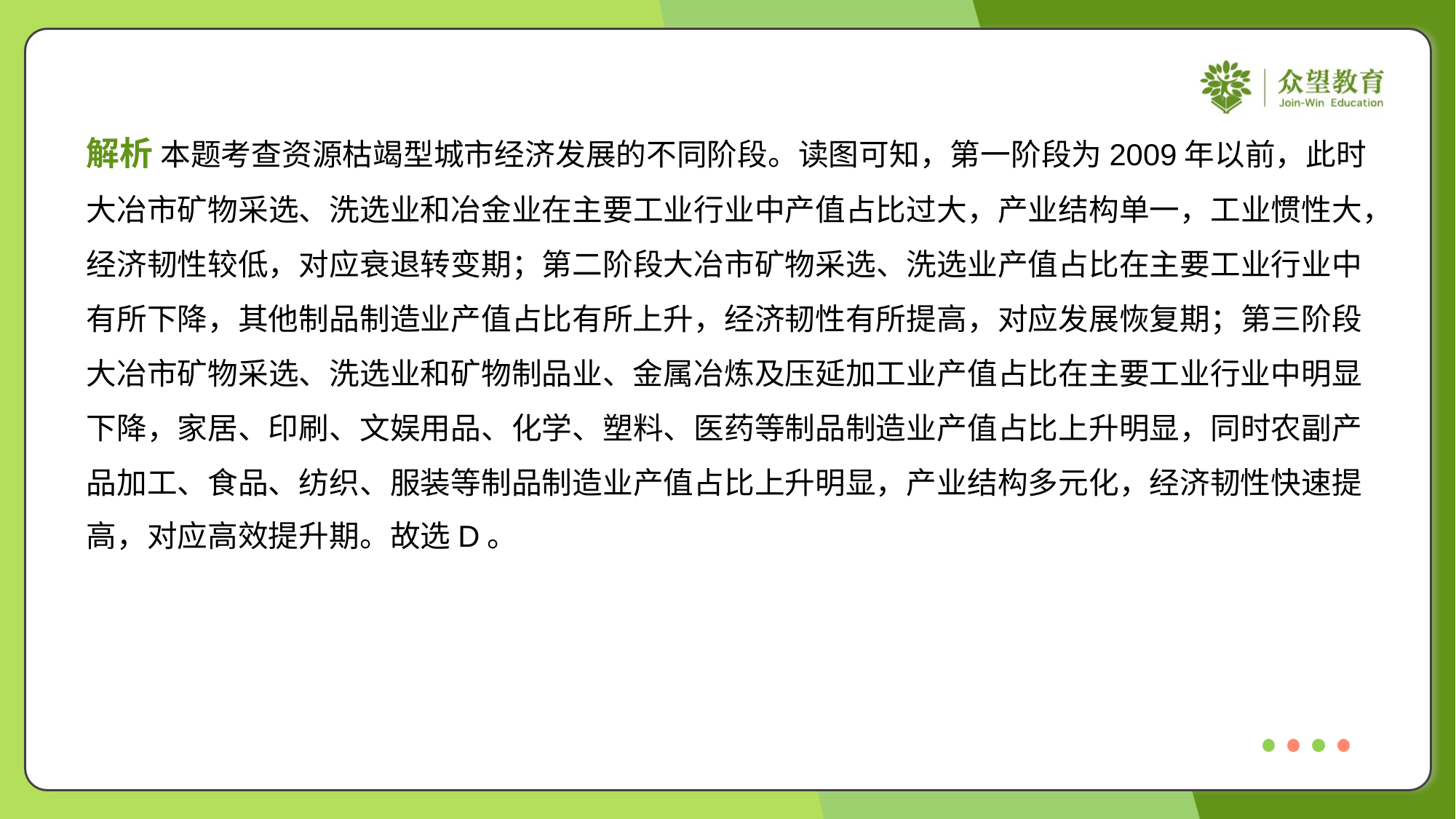

解析 本题考查资源枯竭型城市经济发展的不同阶段。读图可知，第一阶段为2009年以前，此时
大冶市矿物采选、洗选业和冶金业在主要工业行业中产值占比过大，产业结构单一，工业惯性大，
经济韧性较低，对应衰退转变期；第二阶段大冶市矿物采选、洗选业产值占比在主要工业行业中
有所下降，其他制品制造业产值占比有所上升，经济韧性有所提高，对应发展恢复期；第三阶段
大冶市矿物采选、洗选业和矿物制品业、金属冶炼及压延加工业产值占比在主要工业行业中明显
下降，家居、印刷、文娱用品、化学、塑料、医药等制品制造业产值占比上升明显，同时农副产
品加工、食品、纺织、服装等制品制造业产值占比上升明显，产业结构多元化，经济韧性快速提
高，对应高效提升期。故选D。